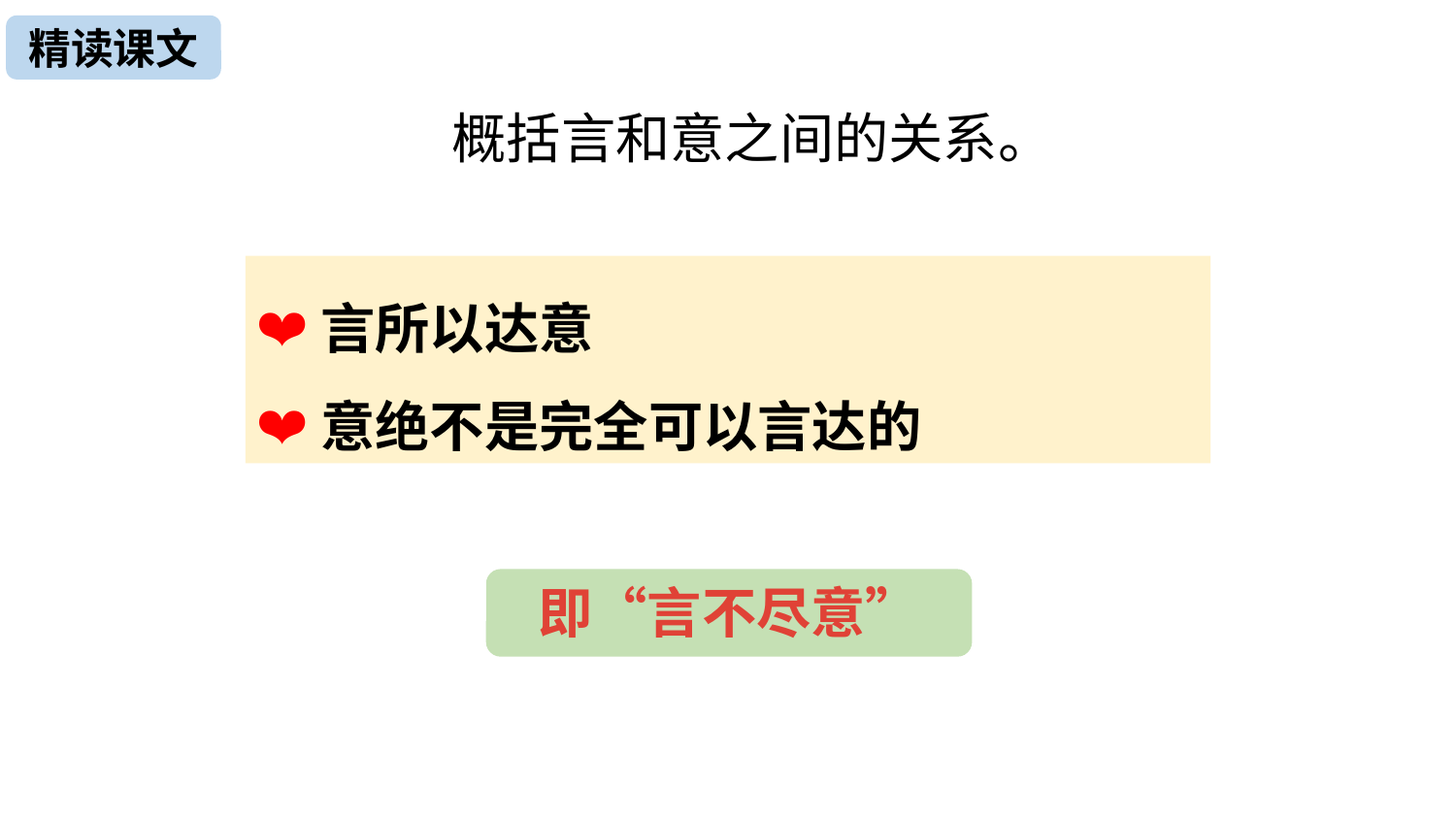

精读课文
概括言和意之间的关系。
❤言所以达意
❤意绝不是完全可以言达的
即“言不尽意”